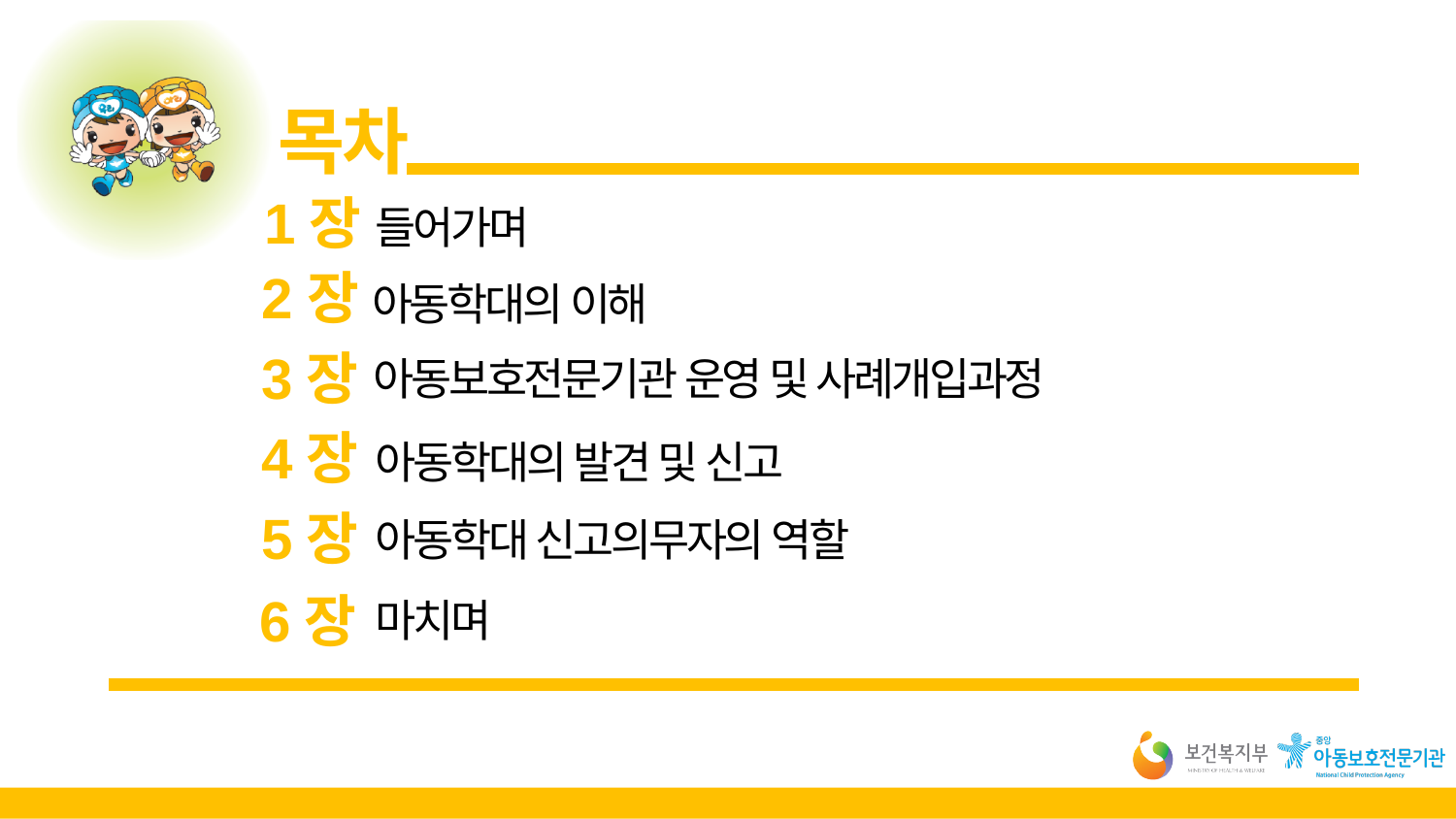

1장
들어가며
2장
아동학대의 이해
3장
아동보호전문기관 운영 및 사례개입과정
4장
아동학대의 발견 및 신고
5장
아동학대 신고의무자의 역할
6장
마치며